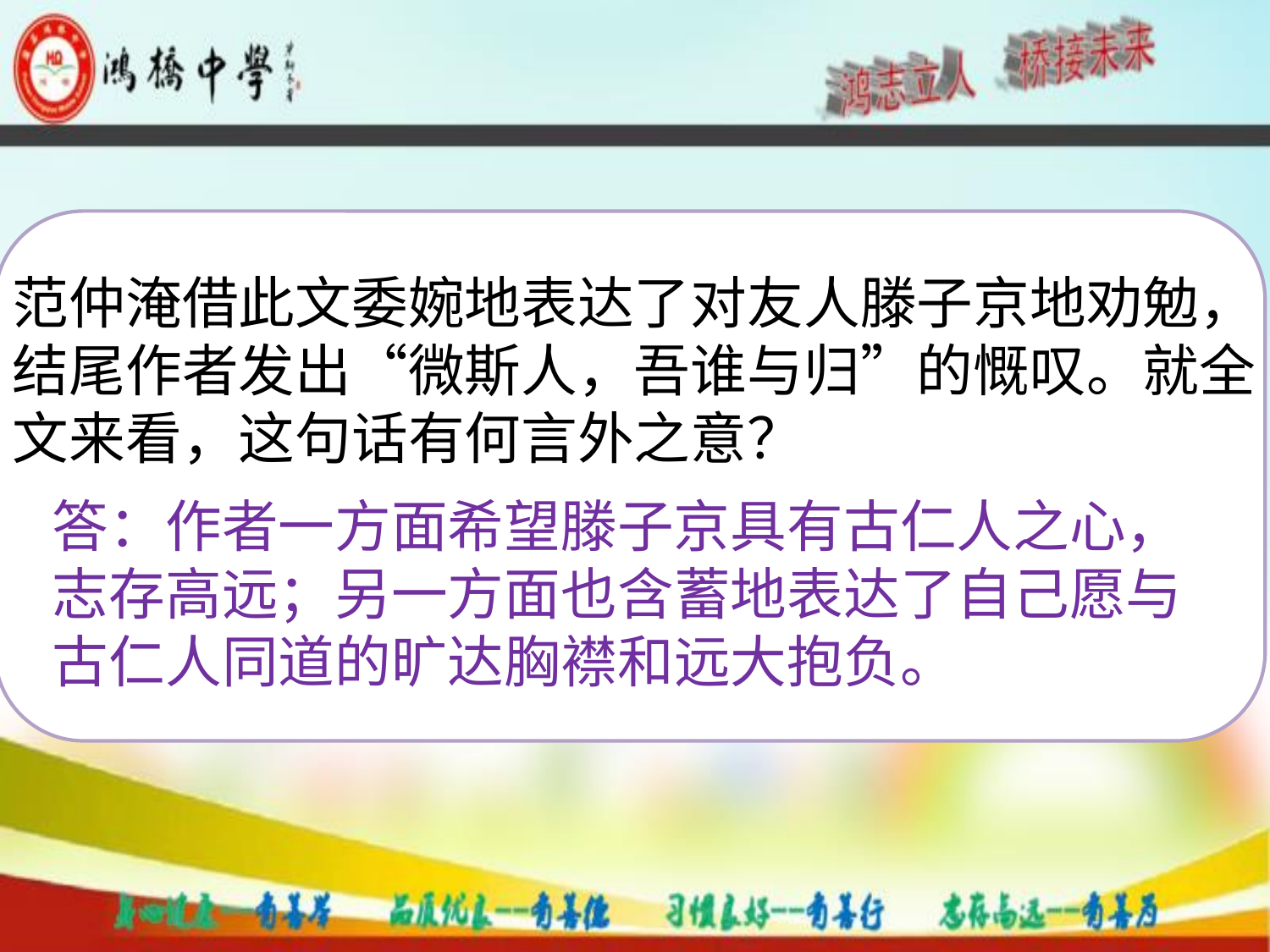

范仲淹借此文委婉地表达了对友人滕子京地劝勉，结尾作者发出“微斯人，吾谁与归”的慨叹。就全文来看，这句话有何言外之意？
答：作者一方面希望滕子京具有古仁人之心，志存高远；另一方面也含蓄地表达了自己愿与古仁人同道的旷达胸襟和远大抱负。